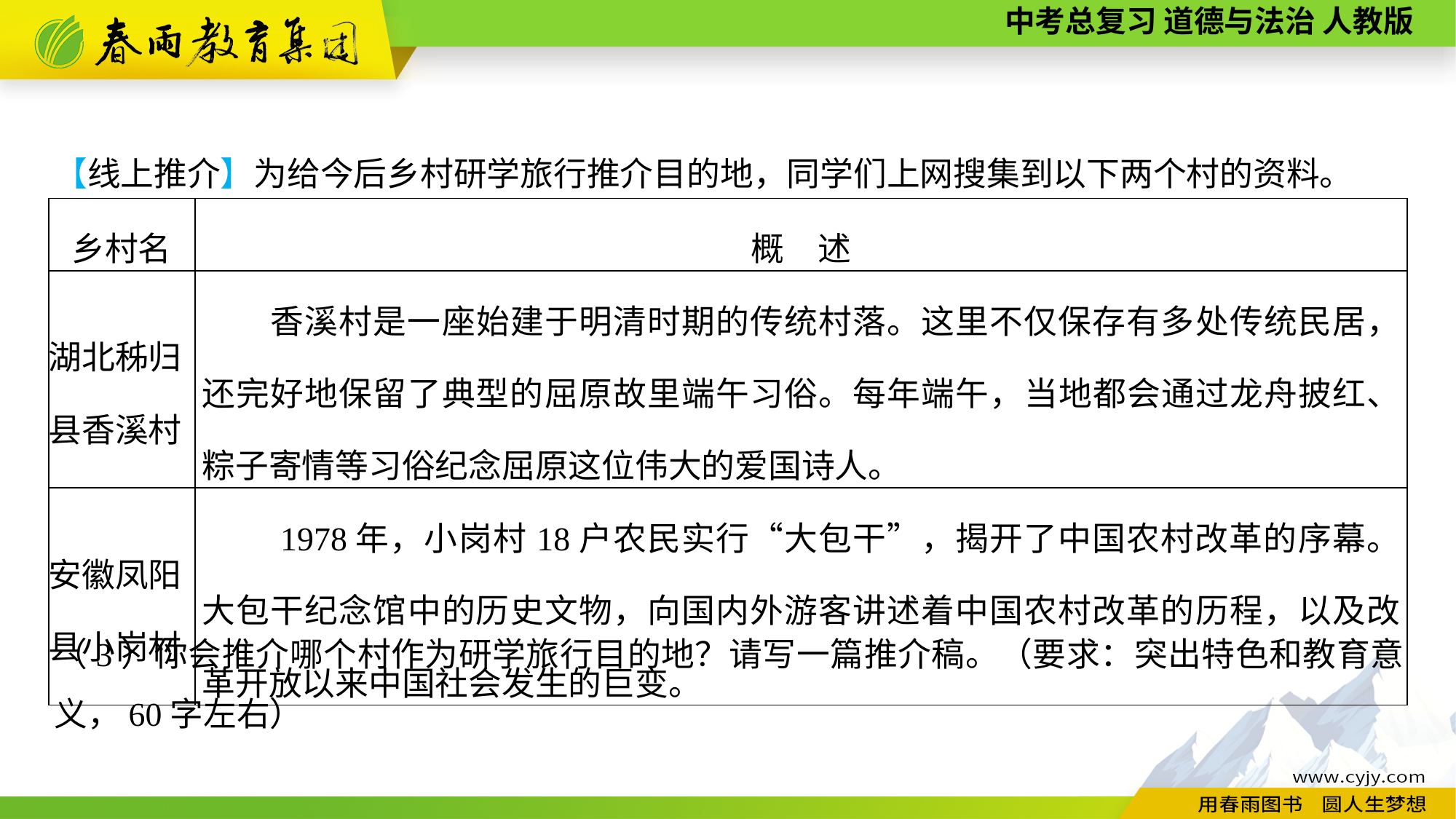

【线上推介】为给今后乡村研学旅行推介目的地，同学们上网搜集到以下两个村的资料。

（3）你会推介哪个村作为研学旅行目的地？请写一篇推介稿。（要求：突出特色和教育意义，60字左右）
| 乡村名 | 概　述 |
| --- | --- |
| 湖北秭归 县香溪村 | 香溪村是一座始建于明清时期的传统村落。这里不仅保存有多处传统民居，还完好地保留了典型的屈原故里端午习俗。每年端午，当地都会通过龙舟披红、粽子寄情等习俗纪念屈原这位伟大的爱国诗人。 |
| 安徽凤阳 县小岗村 | 1978年，小岗村18户农民实行“大包干”，揭开了中国农村改革的序幕。大包干纪念馆中的历史文物，向国内外游客讲述着中国农村改革的历程，以及改革开放以来中国社会发生的巨变。 |